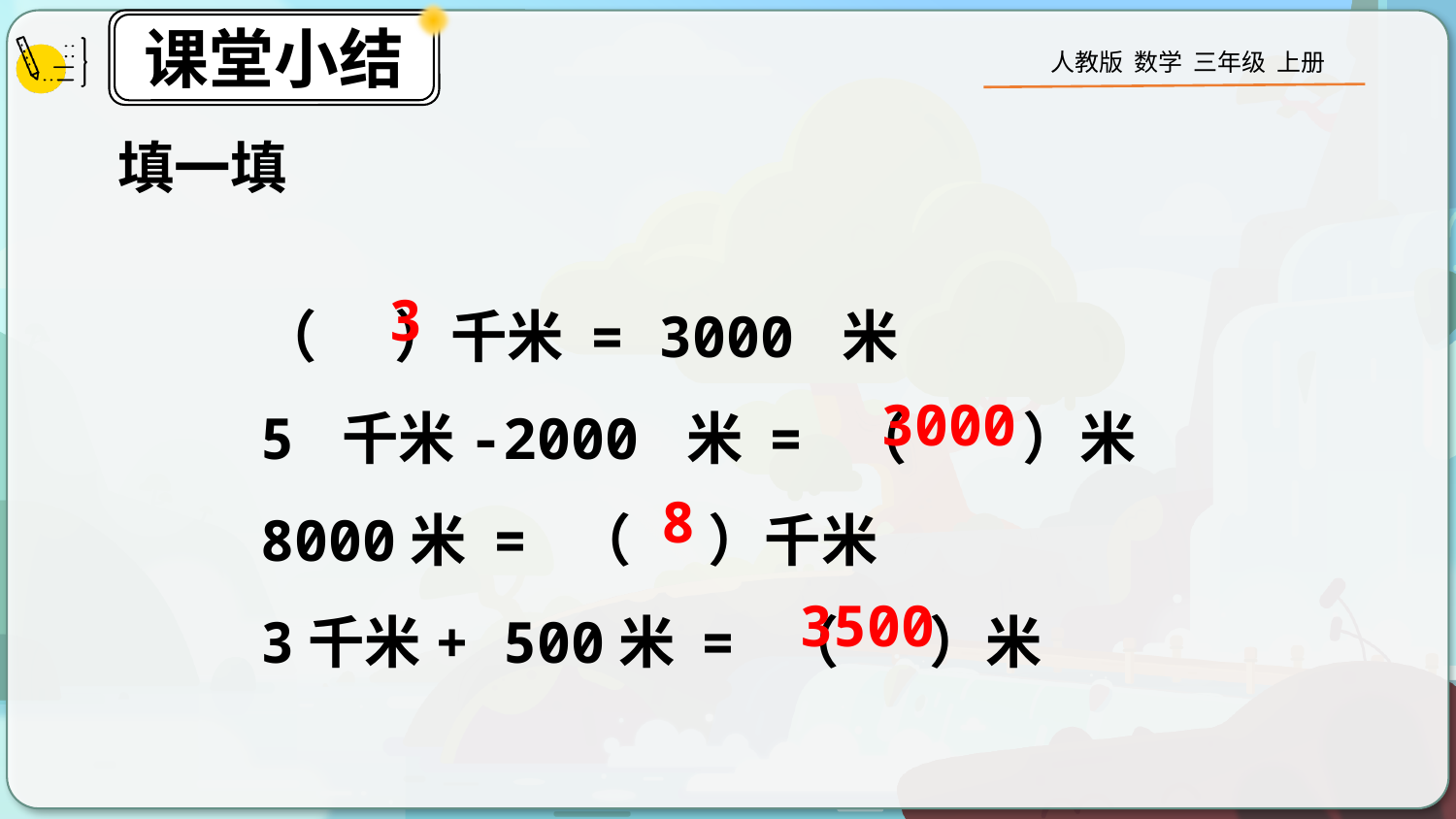

填一填
（      ）千米 = 3000 米
5 千米-2000 米 = （         ）米
8000米 = （      ）千米
3千米+ 500米 = （       ）米
3
3000
8
3500